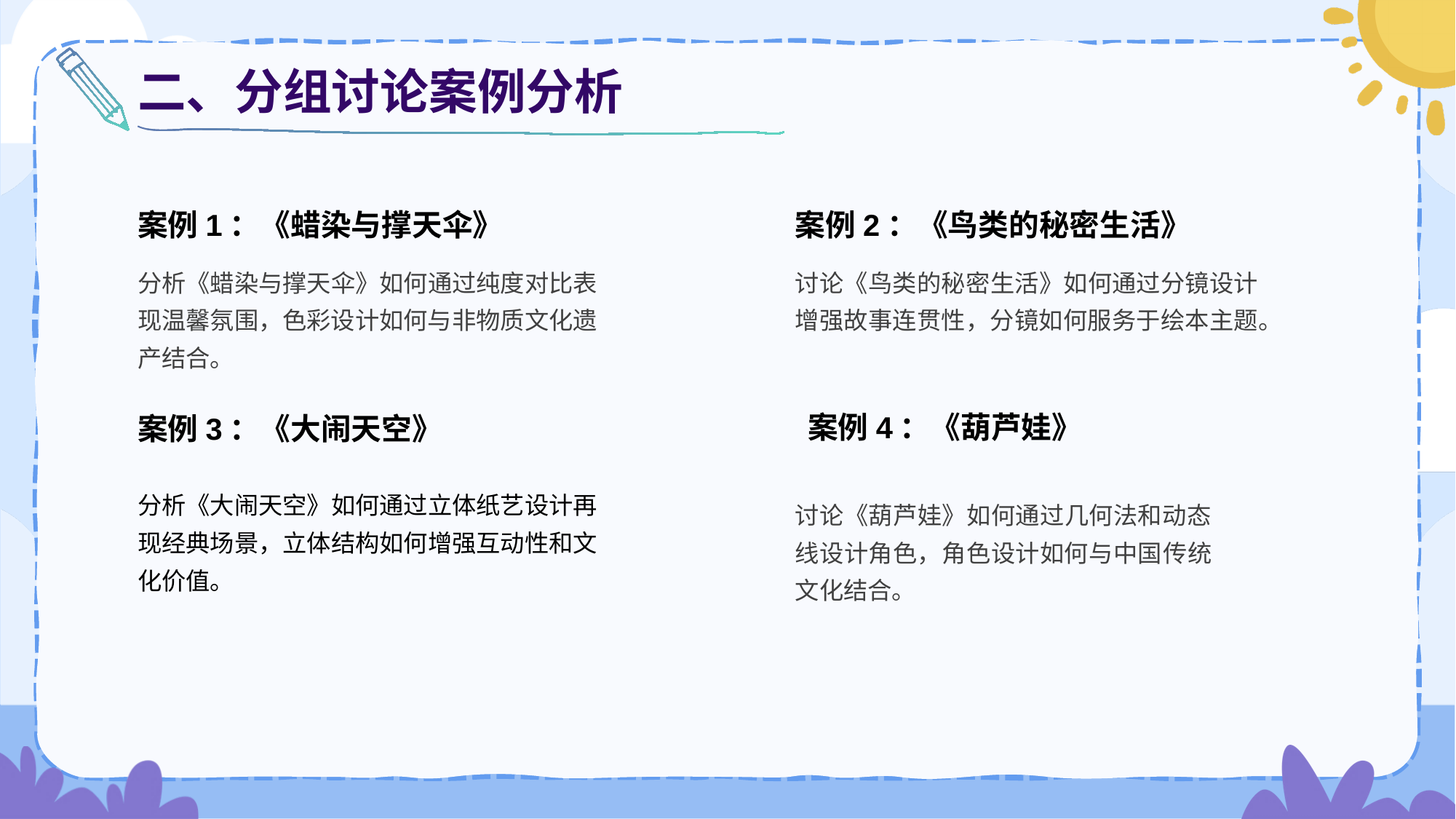

二、分组讨论案例分析

案例1：《蜡染与撑天伞》
案例2：《鸟类的秘密生活》
分析《蜡染与撑天伞》如何通过纯度对比表现温馨氛围，色彩设计如何与非物质文化遗产结合。
讨论《鸟类的秘密生活》如何通过分镜设计增强故事连贯性，分镜如何服务于绘本主题。

案例4：《葫芦娃》
案例3：《大闹天空》
分析《大闹天空》如何通过立体纸艺设计再现经典场景，立体结构如何增强互动性和文化价值。
讨论《葫芦娃》如何通过几何法和动态线设计角色，角色设计如何与中国传统文化结合。